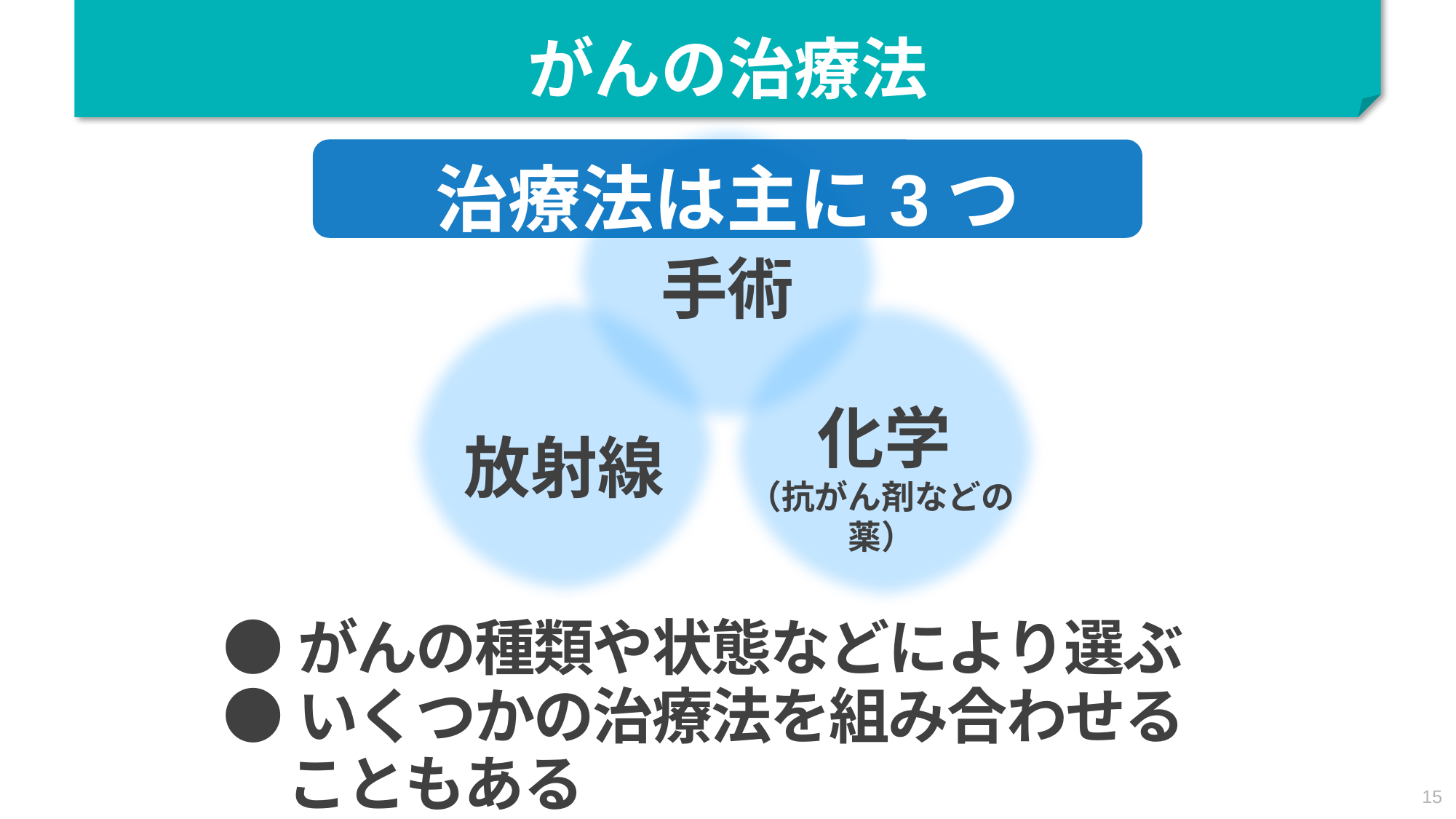

がんの治療法
手術
治療法は主に3つ
放射線
化学

（抗がん剤などの
薬）
●がんの種類や状態などにより選ぶ
●いくつかの治療法を組み合わせることもある
15